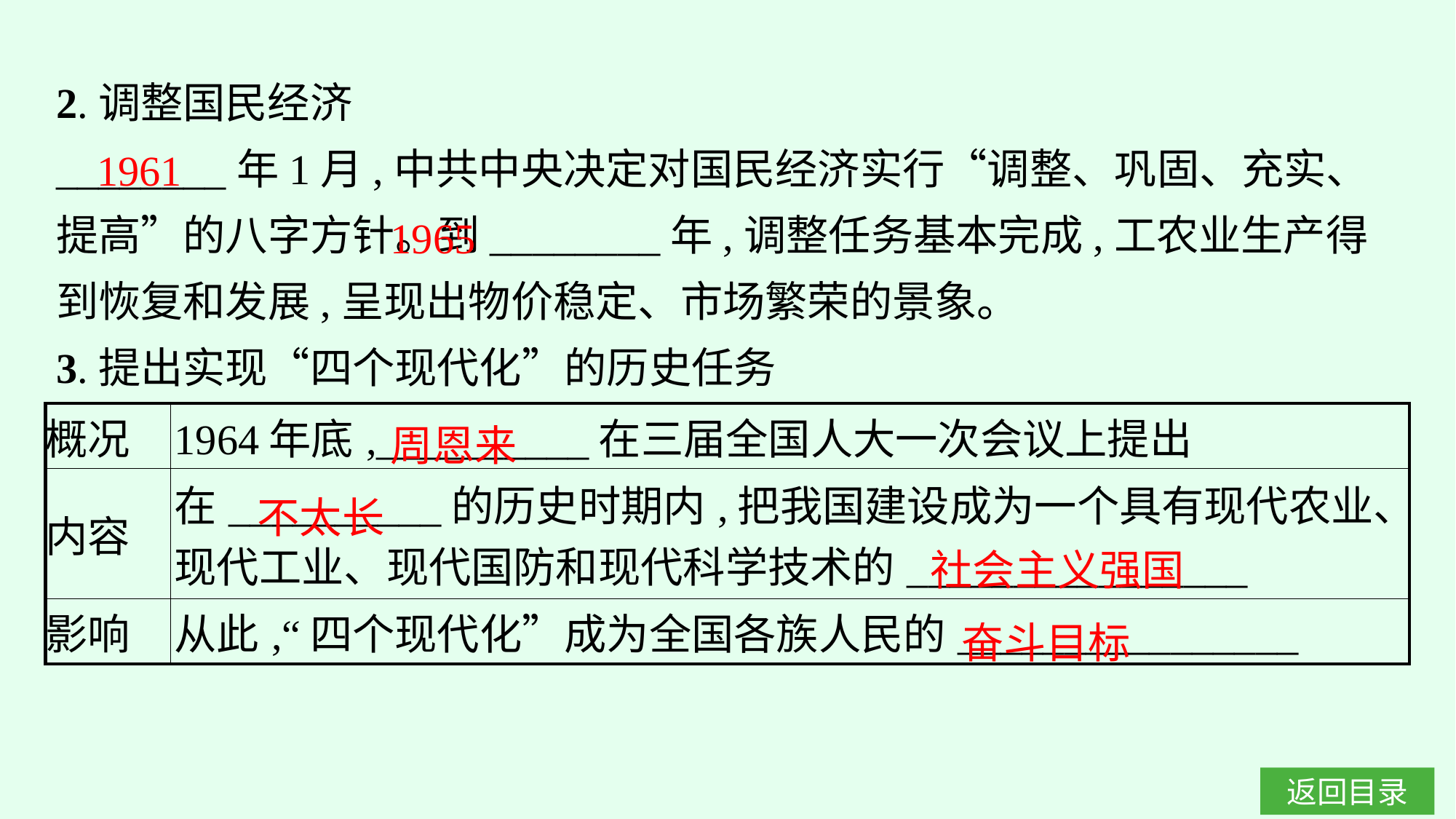

2.调整国民经济
________年1月,中共中央决定对国民经济实行“调整、巩固、充实、提高”的八字方针。到________年,调整任务基本完成,工农业生产得到恢复和发展,呈现出物价稳定、市场繁荣的景象。
3.提出实现“四个现代化”的历史任务
1961
1965
周恩来
| 概况 | 1964年底,\_\_\_\_\_\_\_\_\_\_在三届全国人大一次会议上提出 |
| --- | --- |
| 内容 | 在\_\_\_\_\_\_\_\_\_\_的历史时期内,把我国建设成为一个具有现代农业、现代工业、现代国防和现代科学技术的\_\_\_\_\_\_\_\_\_\_\_\_\_\_\_\_ |
| 影响 | 从此,“四个现代化”成为全国各族人民的\_\_\_\_\_\_\_\_\_\_\_\_\_\_\_\_ |
不太长
社会主义强国
奋斗目标